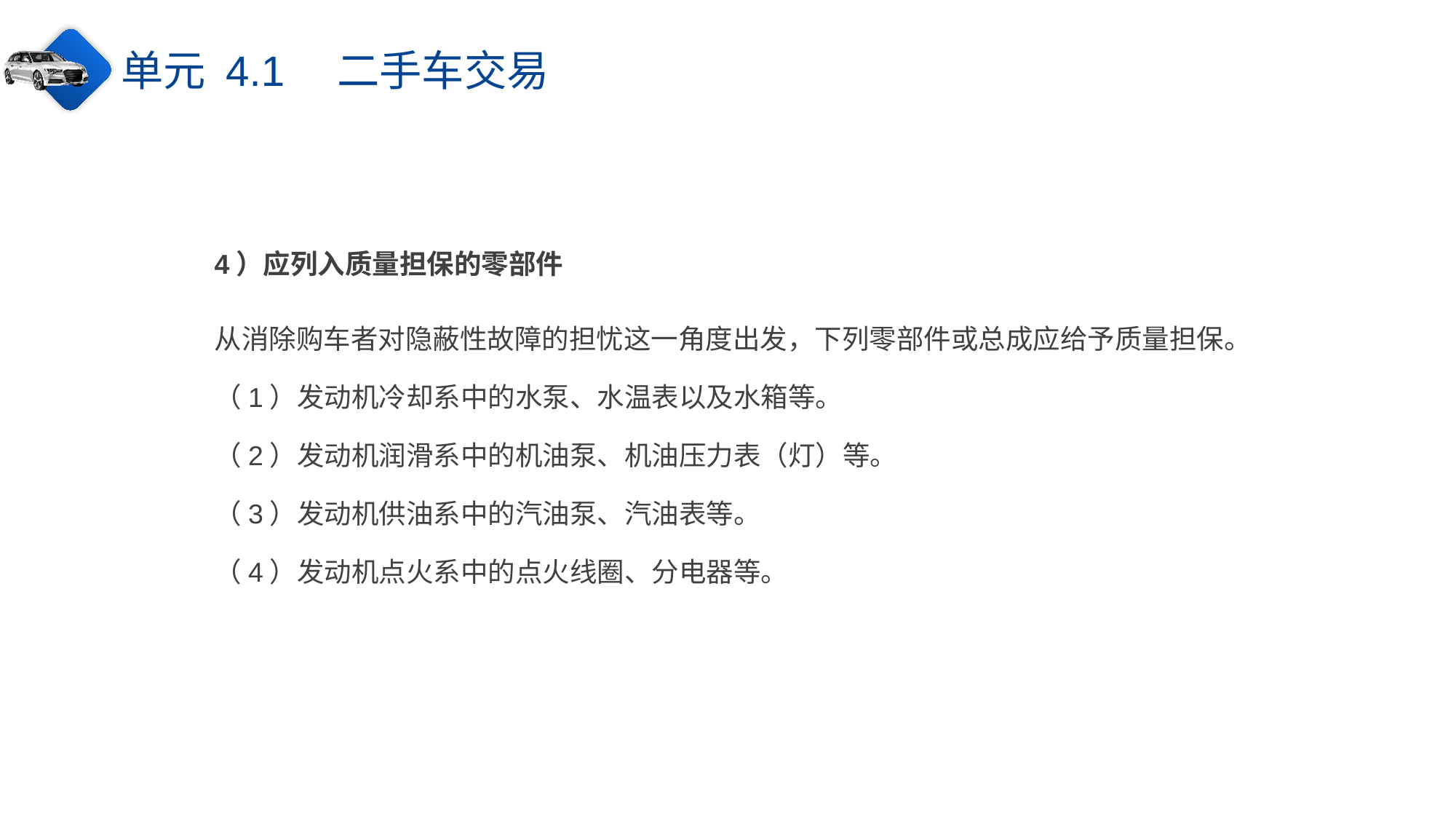

单元 4.1　二手车交易
4）应列入质量担保的零部件
从消除购车者对隐蔽性故障的担忧这一角度出发，下列零部件或总成应给予质量担保。
（1）发动机冷却系中的水泵、水温表以及水箱等。
（2）发动机润滑系中的机油泵、机油压力表（灯）等。
（3）发动机供油系中的汽油泵、汽油表等。
（4）发动机点火系中的点火线圈、分电器等。